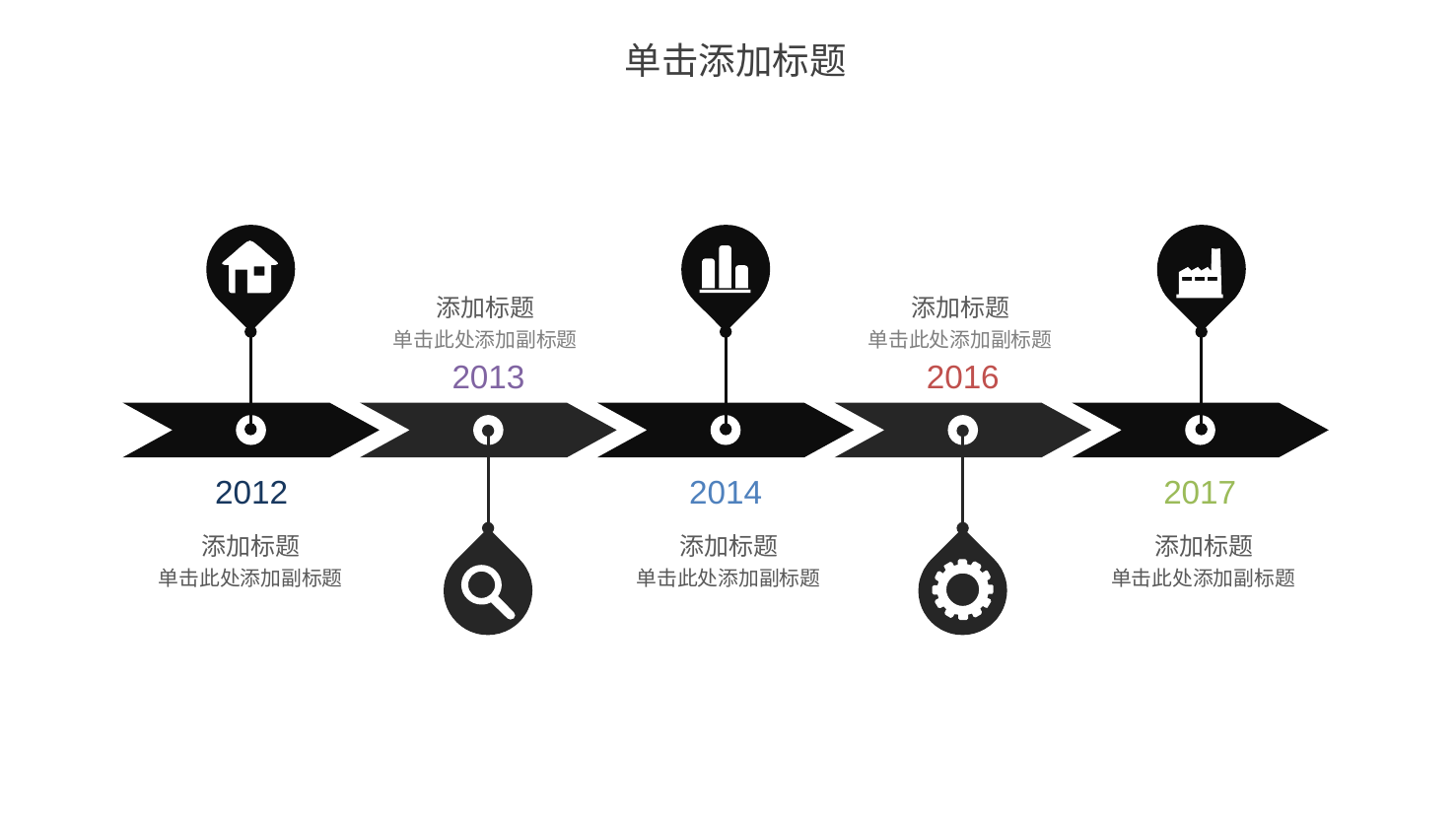

单击添加标题

添加标题
单击此处添加副标题
添加标题
单击此处添加副标题
2016
2013

2012
2017
2014
添加标题
单击此处添加副标题
添加标题
单击此处添加副标题
添加标题
单击此处添加副标题